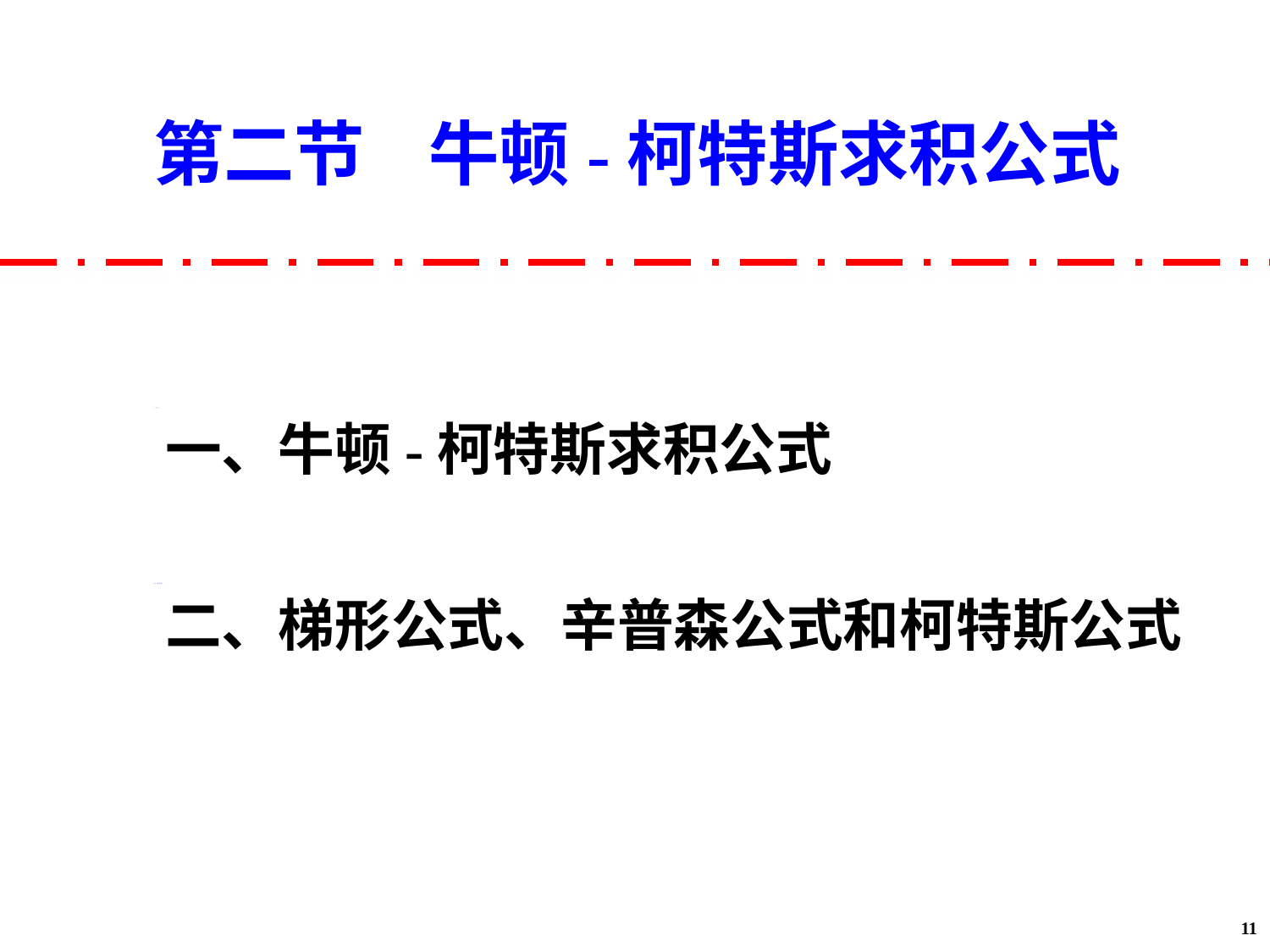

第二节    牛顿-柯特斯求积公式
一、牛顿-柯特斯求积公式
二、梯形公式、辛普森公式和柯特斯公式
11